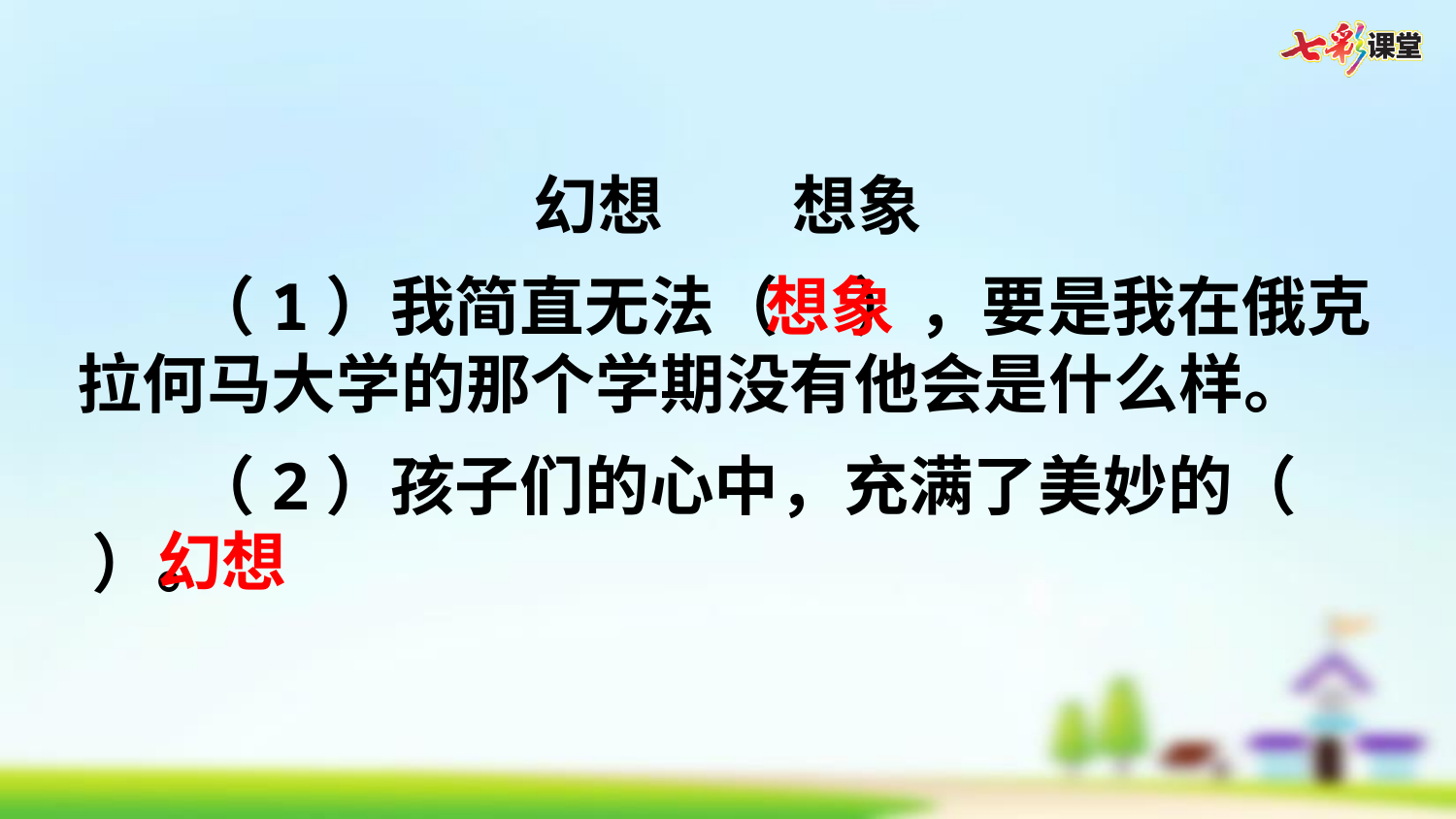

幻想　　想象
（1）我简直无法（     ），要是我在俄克拉何马大学的那个学期没有他会是什么样。
（2）孩子们的心中，充满了美妙的（     ）。
想象
幻想